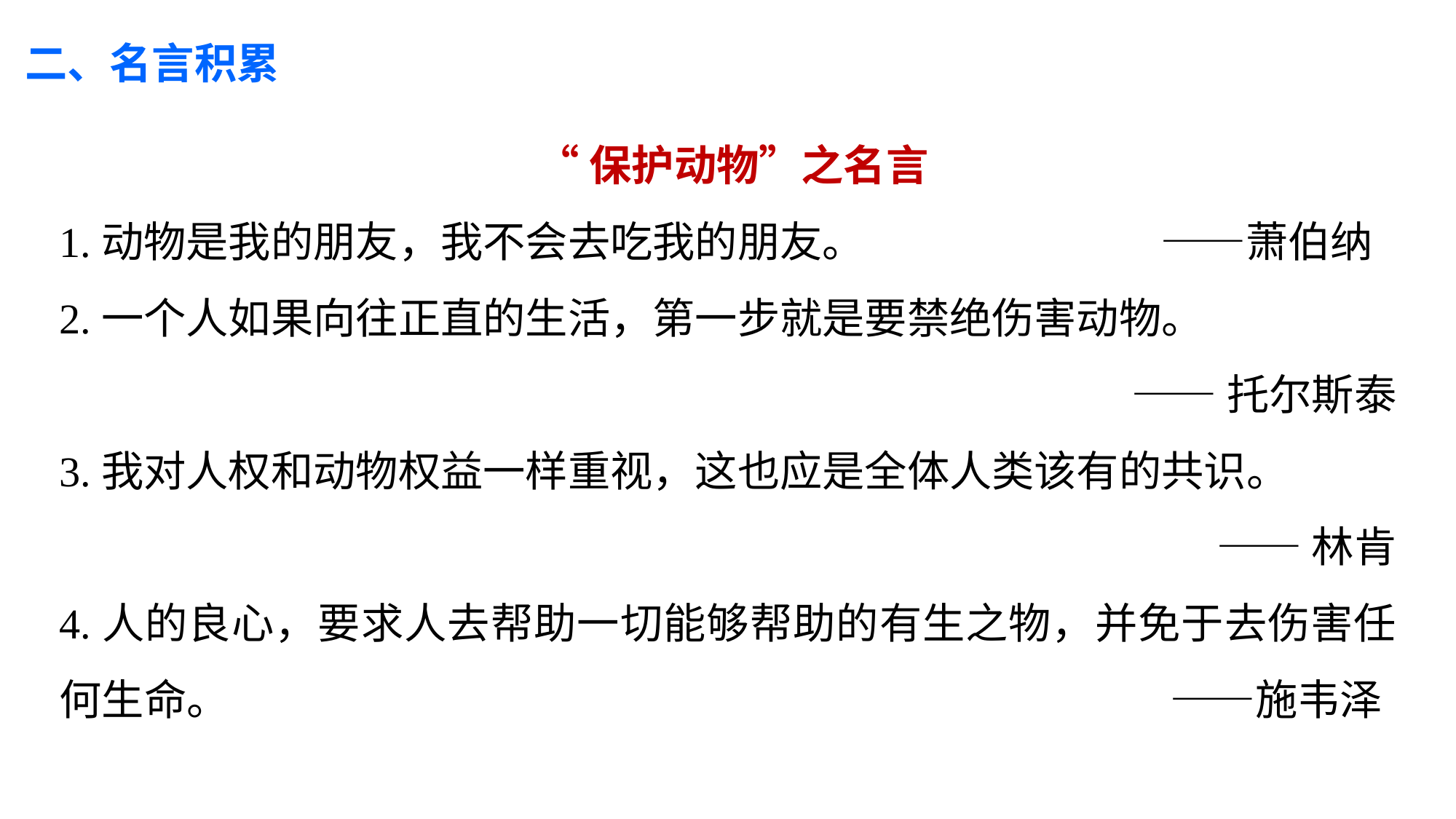

二、名言积累
 “保护动物”之名言
1.动物是我的朋友，我不会去吃我的朋友。			 ——萧伯纳
2.一个人如果向往正直的生活，第一步就是要禁绝伤害动物。
——托尔斯泰
3.我对人权和动物权益一样重视，这也应是全体人类该有的共识。
——林肯
4.人的良心，要求人去帮助一切能够帮助的有生之物，并免于去伤害任何生命。									  ——施韦泽